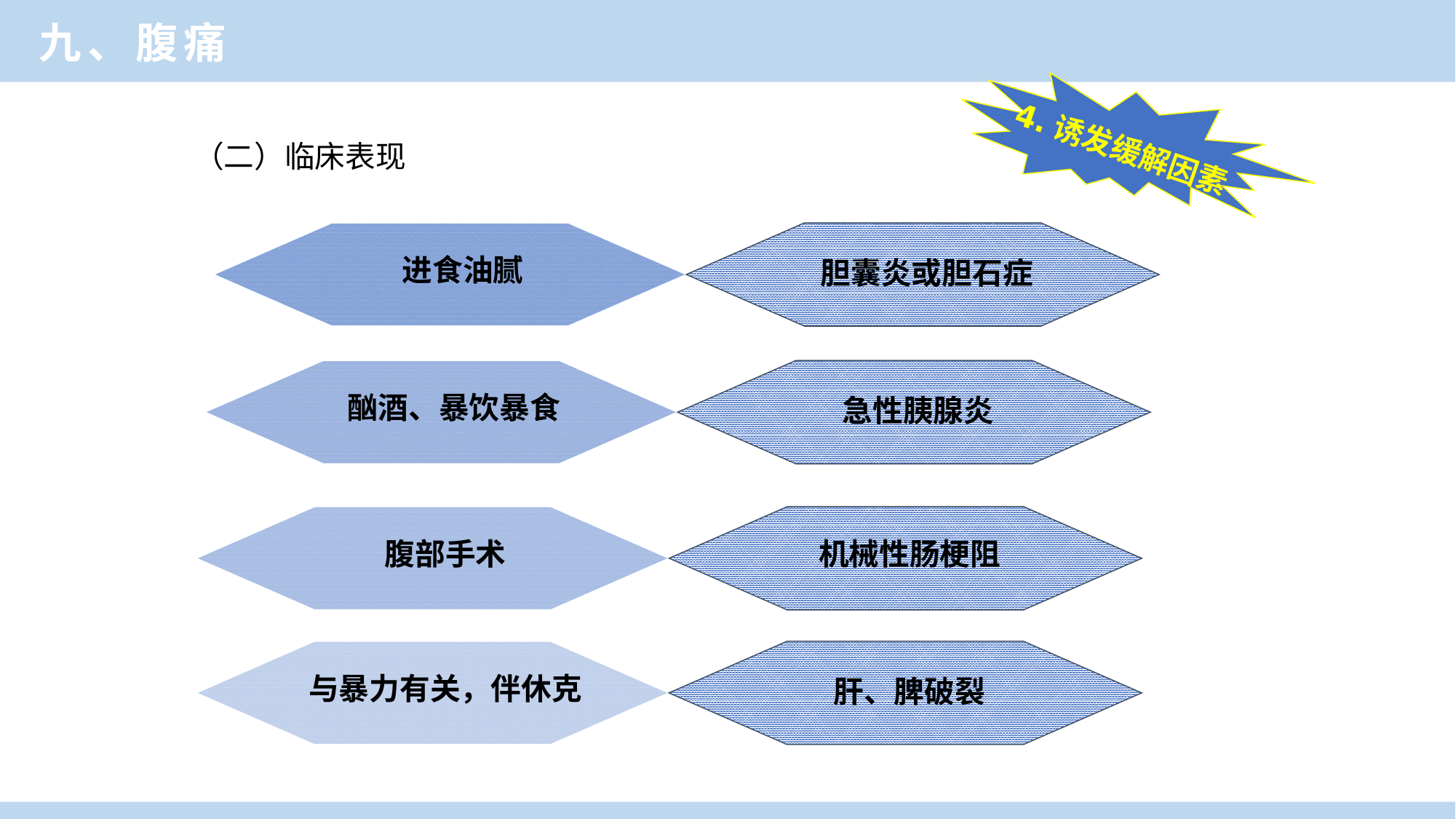

临床医学概论
九、腹痛
4.诱发缓解因素
（二）临床表现

进食油腻
胆囊炎或胆石症

酗酒、暴饮暴食
急性胰腺炎

腹部手术
机械性肠梗阻

与暴力有关，伴休克
肝、脾破裂
临床医学概论